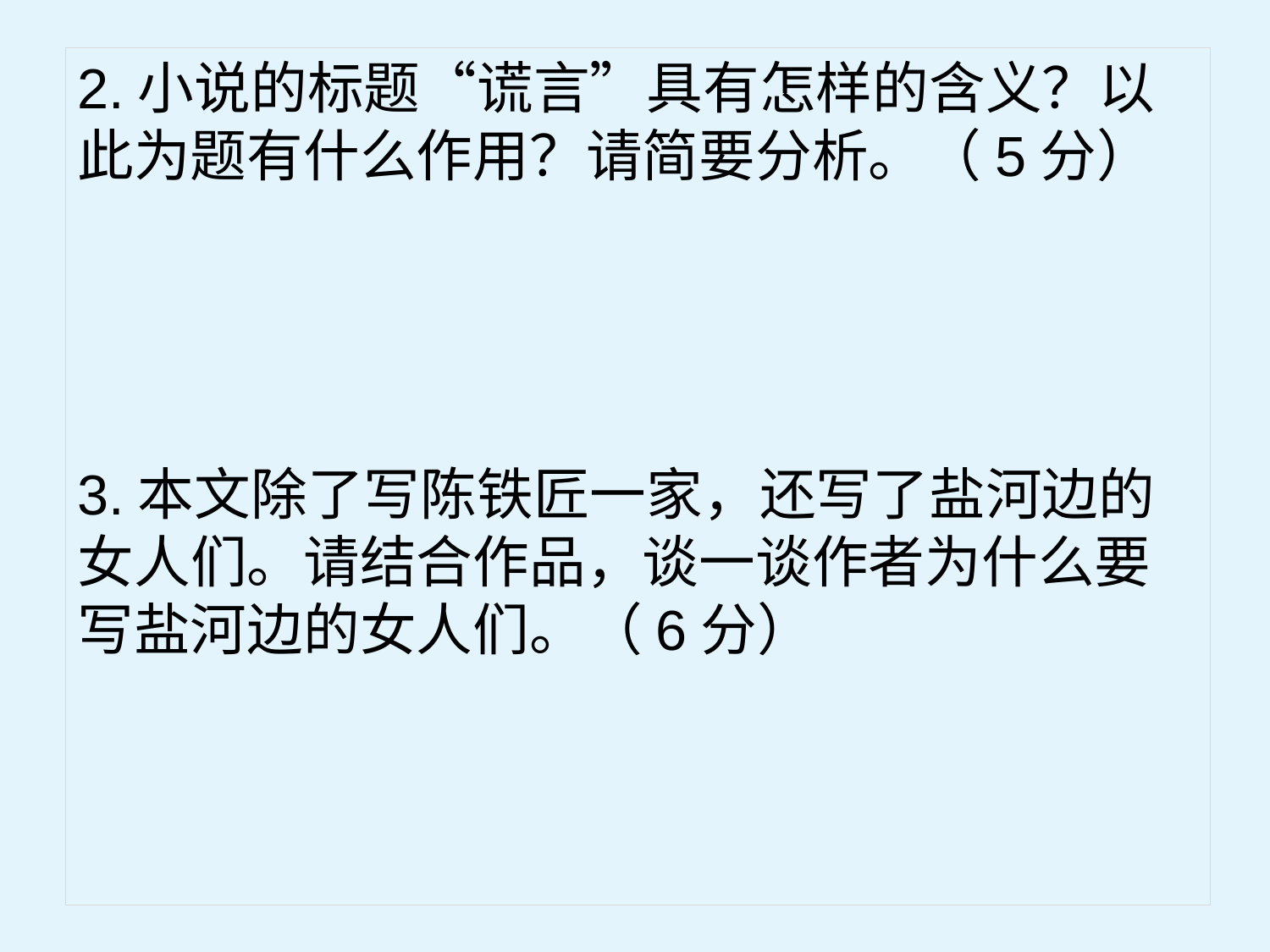

2.小说的标题“谎言”具有怎样的含义？以此为题有什么作用？请简要分析。（5分）

3.本文除了写陈铁匠一家，还写了盐河边的女人们。请结合作品，谈一谈作者为什么要写盐河边的女人们。（6分）